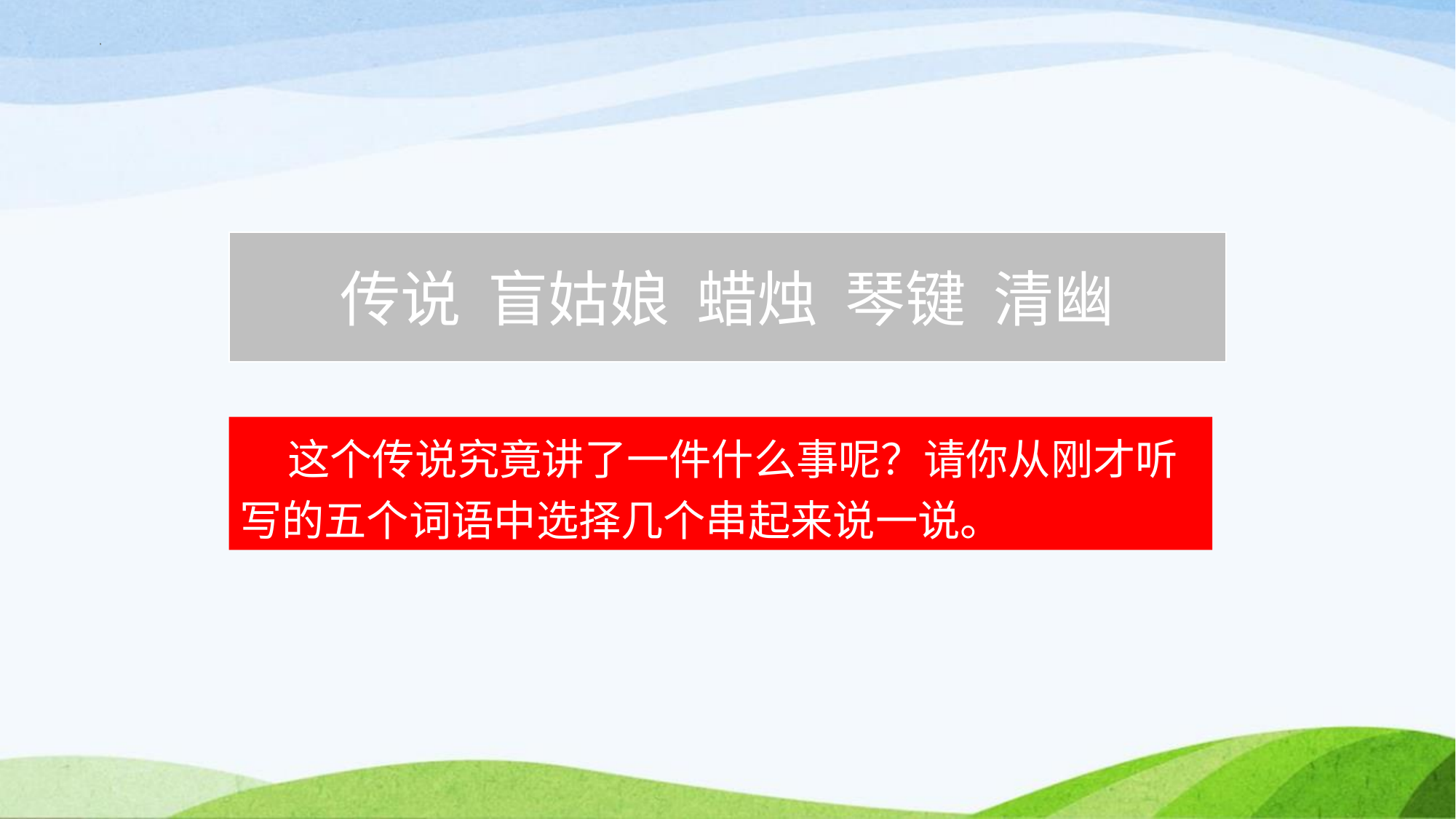

传说  盲姑娘  蜡烛  琴键  清幽
    这个传说究竟讲了一件什么事呢？请你从刚才听写的五个词语中选择几个串起来说一说。